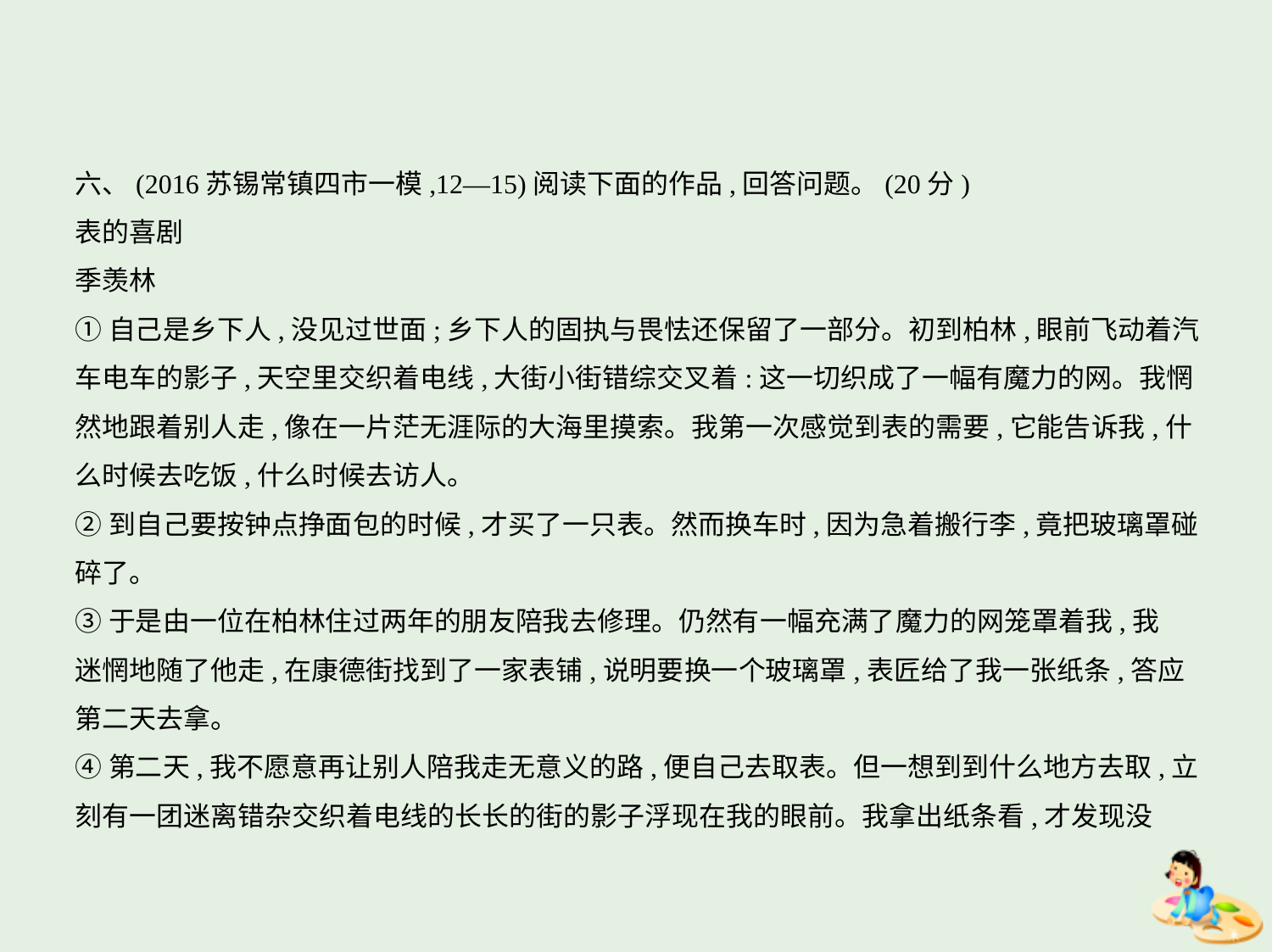

六、(2016苏锡常镇四市一模,12—15)阅读下面的作品,回答问题。(20分)
表的喜剧
季羡林
①自己是乡下人,没见过世面;乡下人的固执与畏怯还保留了一部分。初到柏林,眼前飞动着汽
车电车的影子,天空里交织着电线,大街小街错综交叉着:这一切织成了一幅有魔力的网。我惘
然地跟着别人走,像在一片茫无涯际的大海里摸索。我第一次感觉到表的需要,它能告诉我,什
么时候去吃饭,什么时候去访人。
②到自己要按钟点挣面包的时候,才买了一只表。然而换车时,因为急着搬行李,竟把玻璃罩碰
碎了。
③于是由一位在柏林住过两年的朋友陪我去修理。仍然有一幅充满了魔力的网笼罩着我,我
迷惘地随了他走,在康德街找到了一家表铺,说明要换一个玻璃罩,表匠给了我一张纸条,答应
第二天去拿。
④第二天,我不愿意再让别人陪我走无意义的路,便自己去取表。但一想到到什么地方去取,立
刻有一团迷离错杂交织着电线的长长的街的影子浮现在我的眼前。我拿出纸条看,才发现没